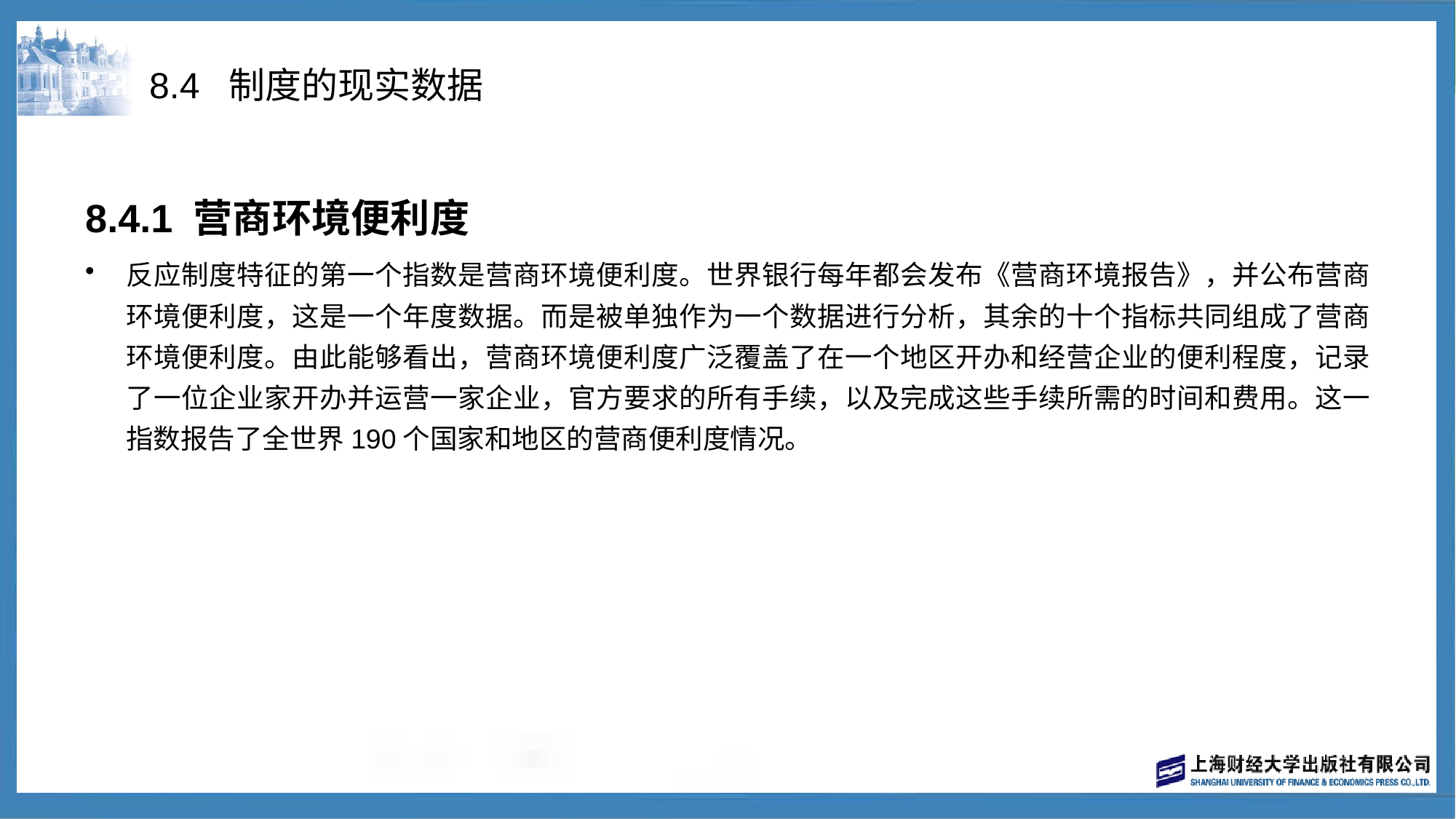

# 8.4  制度的现实数据
8.4.1 营商环境便利度
反应制度特征的第一个指数是营商环境便利度。世界银行每年都会发布《营商环境报告》，并公布营商环境便利度，这是一个年度数据。而是被单独作为一个数据进行分析，其余的十个指标共同组成了营商环境便利度。由此能够看出，营商环境便利度广泛覆盖了在一个地区开办和经营企业的便利程度，记录了一位企业家开办并运营一家企业，官方要求的所有手续，以及完成这些手续所需的时间和费用。这一指数报告了全世界190个国家和地区的营商便利度情况。